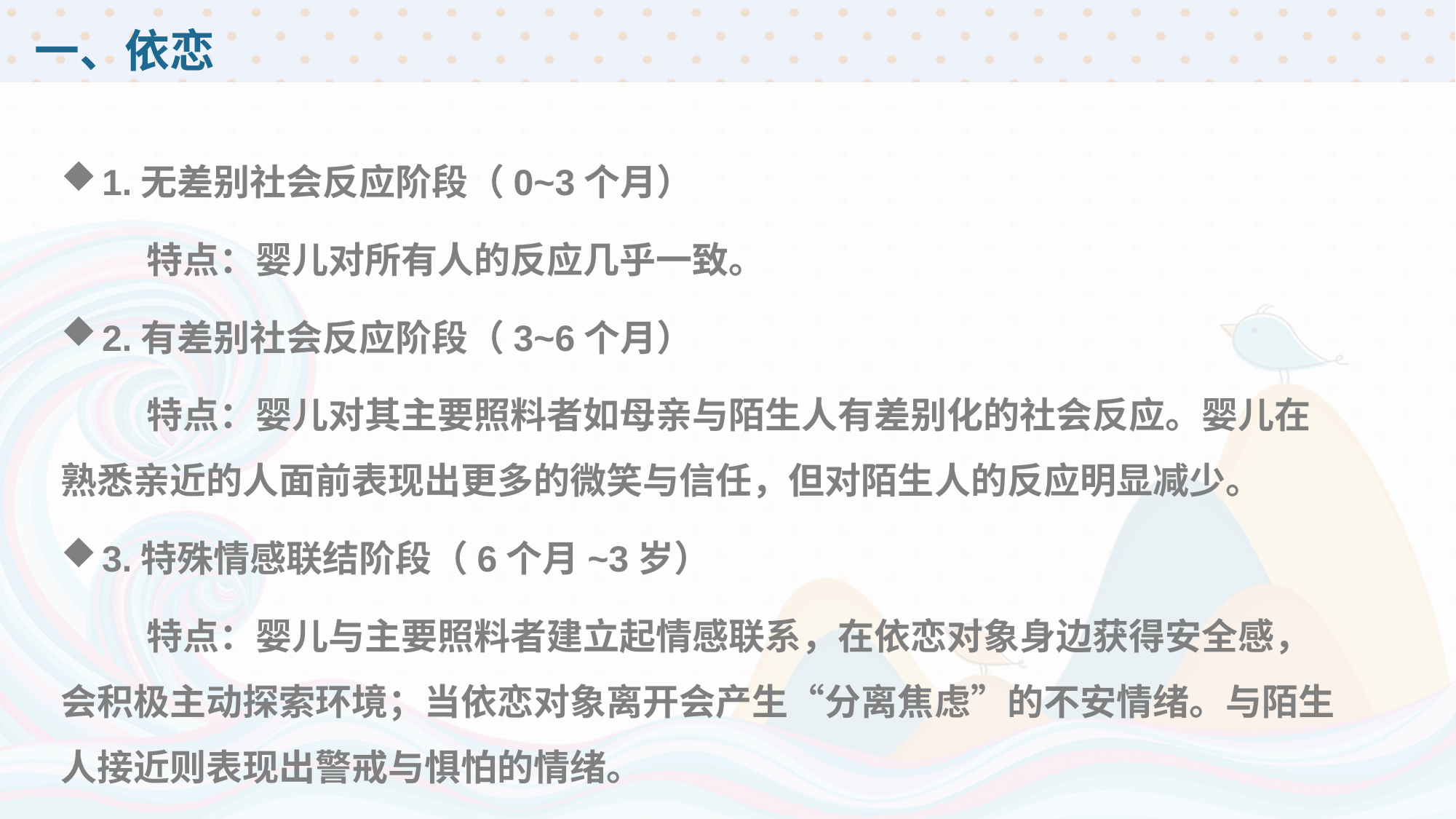

# 一、依恋
1.无差别社会反应阶段（0~3个月）
特点：婴儿对所有人的反应几乎一致。
2.有差别社会反应阶段（3~6个月）
特点：婴儿对其主要照料者如母亲与陌生人有差别化的社会反应。婴儿在熟悉亲近的人面前表现出更多的微笑与信任，但对陌生人的反应明显减少。
3.特殊情感联结阶段（6个月~3岁）
特点：婴儿与主要照料者建立起情感联系，在依恋对象身边获得安全感，会积极主动探索环境；当依恋对象离开会产生“分离焦虑”的不安情绪。与陌生人接近则表现出警戒与惧怕的情绪。